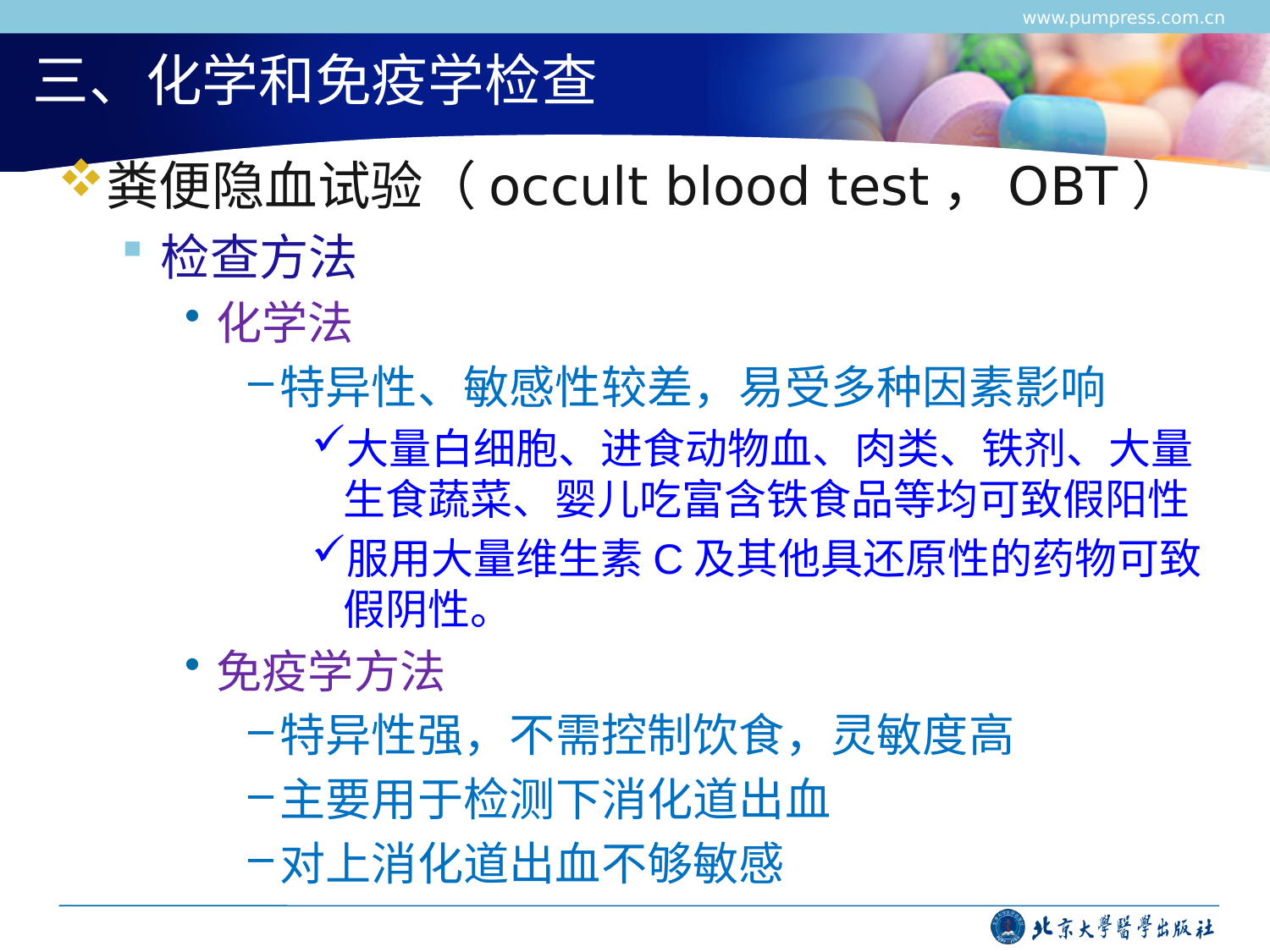

www.pumpress.com.cn
# 三、化学和免疫学检查
粪便隐血试验（occult blood test，OBT）
检查方法
化学法
特异性、敏感性较差，易受多种因素影响
大量白细胞、进食动物血、肉类、铁剂、大量生食蔬菜、婴儿吃富含铁食品等均可致假阳性
服用大量维生素C及其他具还原性的药物可致假阴性。
免疫学方法
特异性强，不需控制饮食，灵敏度高
主要用于检测下消化道出血
对上消化道出血不够敏感